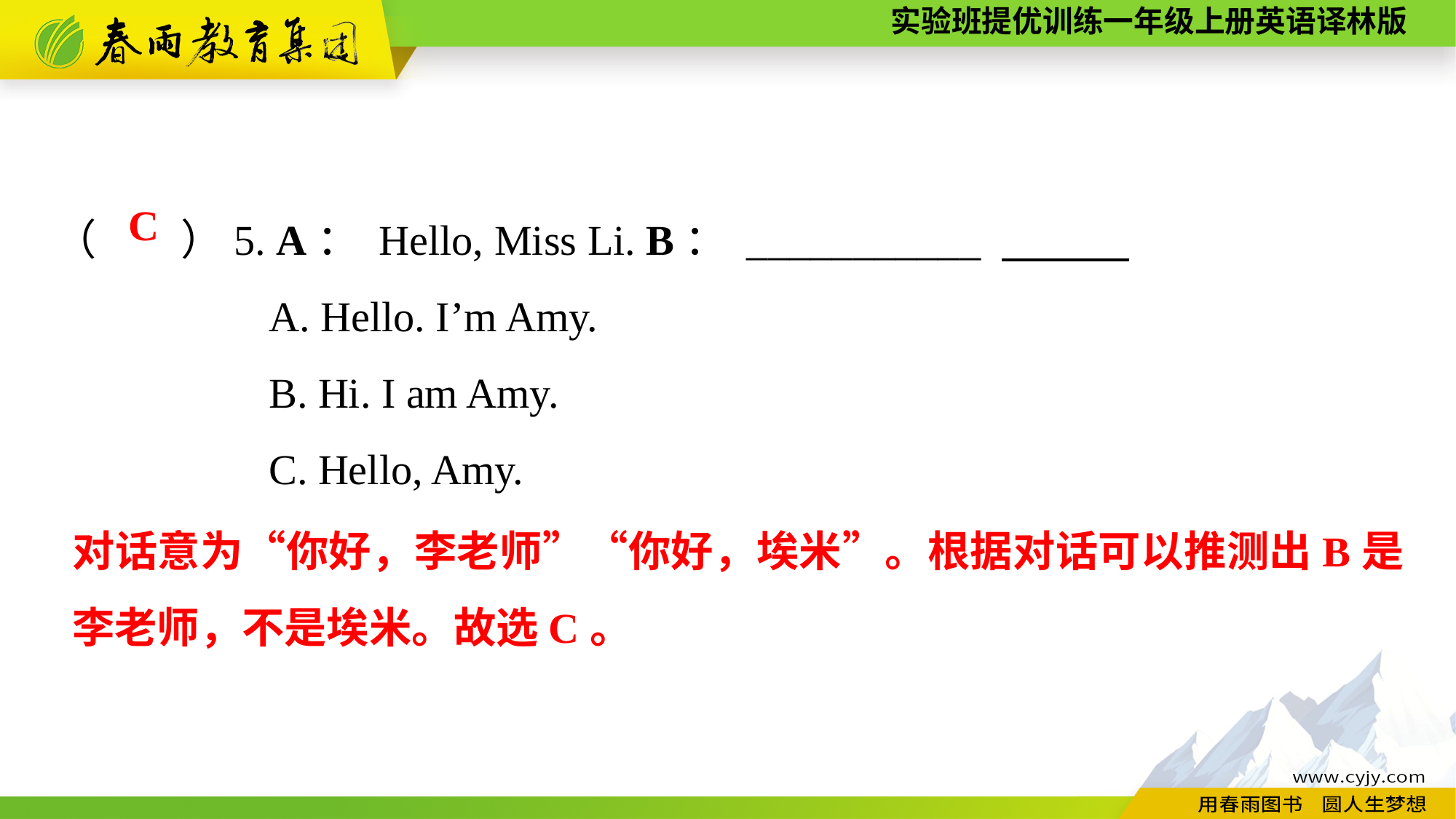

（　　）5. A： Hello, Miss Li. B： ___________
A. Hello. I’m Amy.
B. Hi. I am Amy.
C. Hello, Amy.
C
对话意为“你好，李老师”“你好，埃米”。根据对话可以推测出B是李老师，不是埃米。故选C。